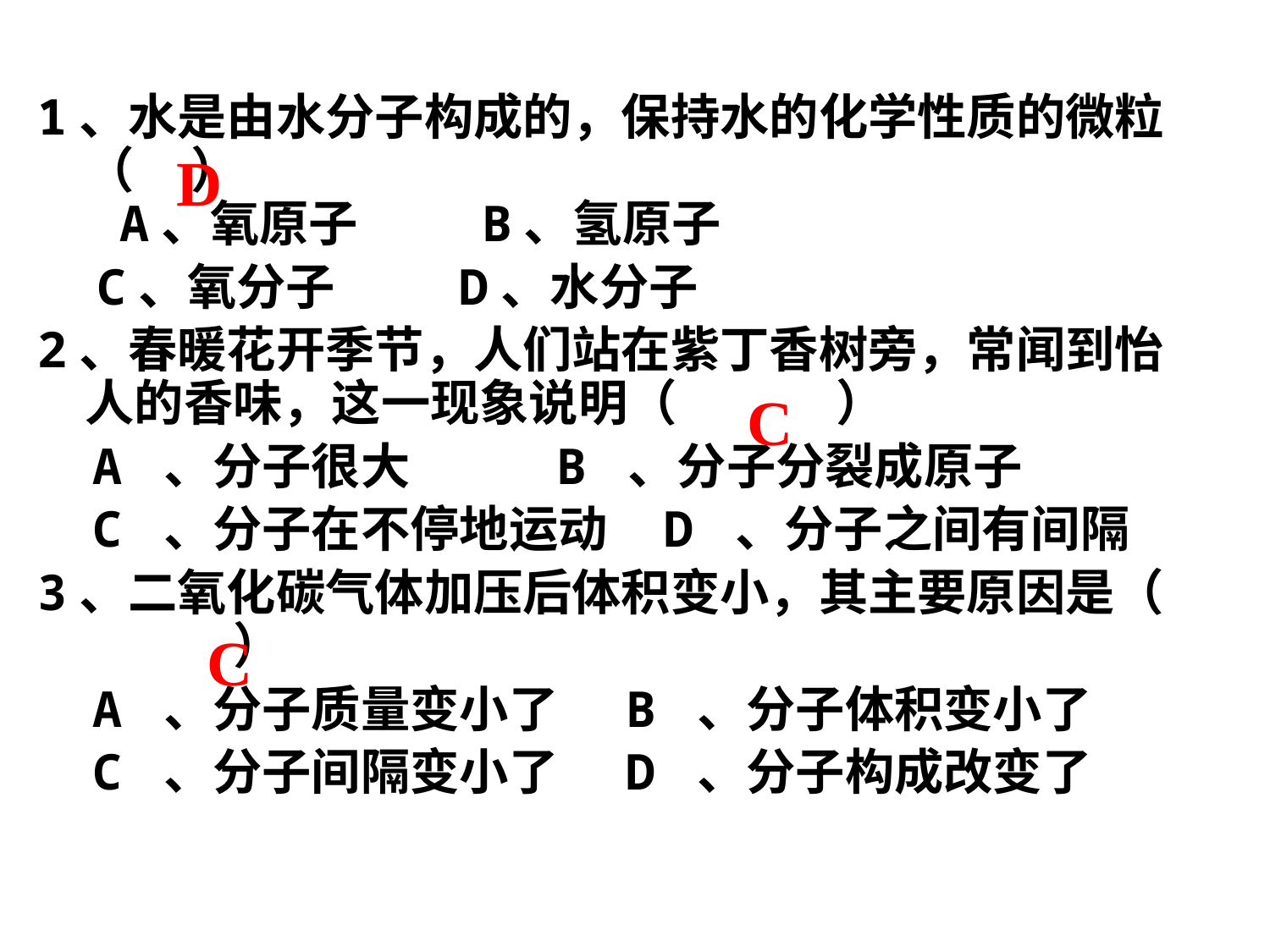

1、水是由水分子构成的，保持水的化学性质的微粒 （     ）
  A、氧原子          B、氢原子
  C、氧分子          D、水分子
2、春暖花开季节，人们站在紫丁香树旁，常闻到怡人的香味，这一现象说明（　　　 ）
    A 、分子很大            B 、分子分裂成原子
    C 、分子在不停地运动    D 、分子之间有间隔
3、二氧化碳气体加压后体积变小，其主要原因是（ 　　　）
    A 、分子质量变小了     B 、分子体积变小了
    C 、分子间隔变小了     D 、分子构成改变了
D
C
C